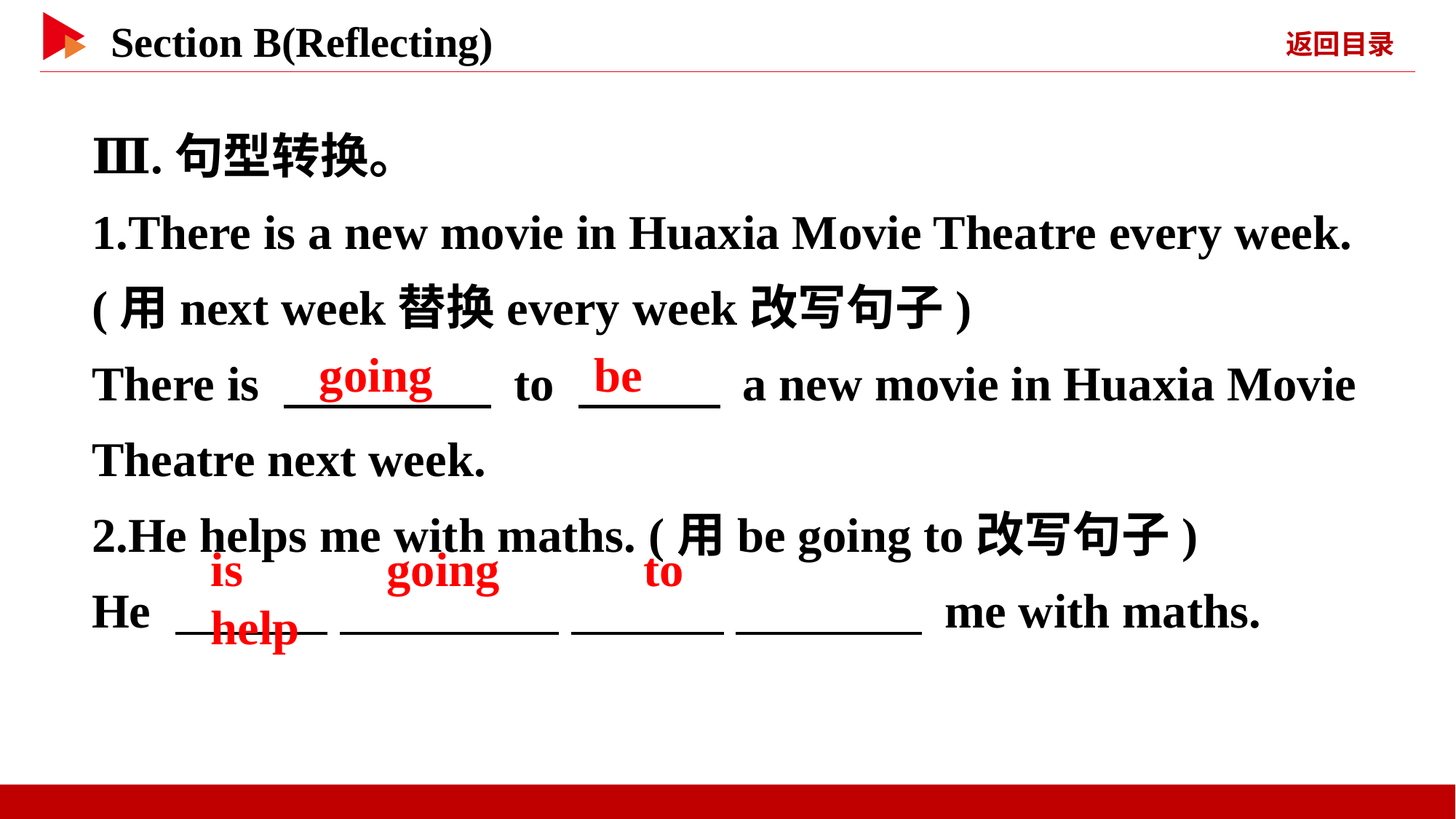

Ⅲ.句型转换。
1.There is a new movie in Huaxia Movie Theatre every week. (用next week替换every week改写句子)
There is 　          　 to 　    　 a new movie in Huaxia Movie Theatre next week.
2.He helps me with maths. (用be going to改写句子)
He 　     　 　           　 　     　 　        　 me with maths.
going
be
is 　 　going 　 　to 　 　help